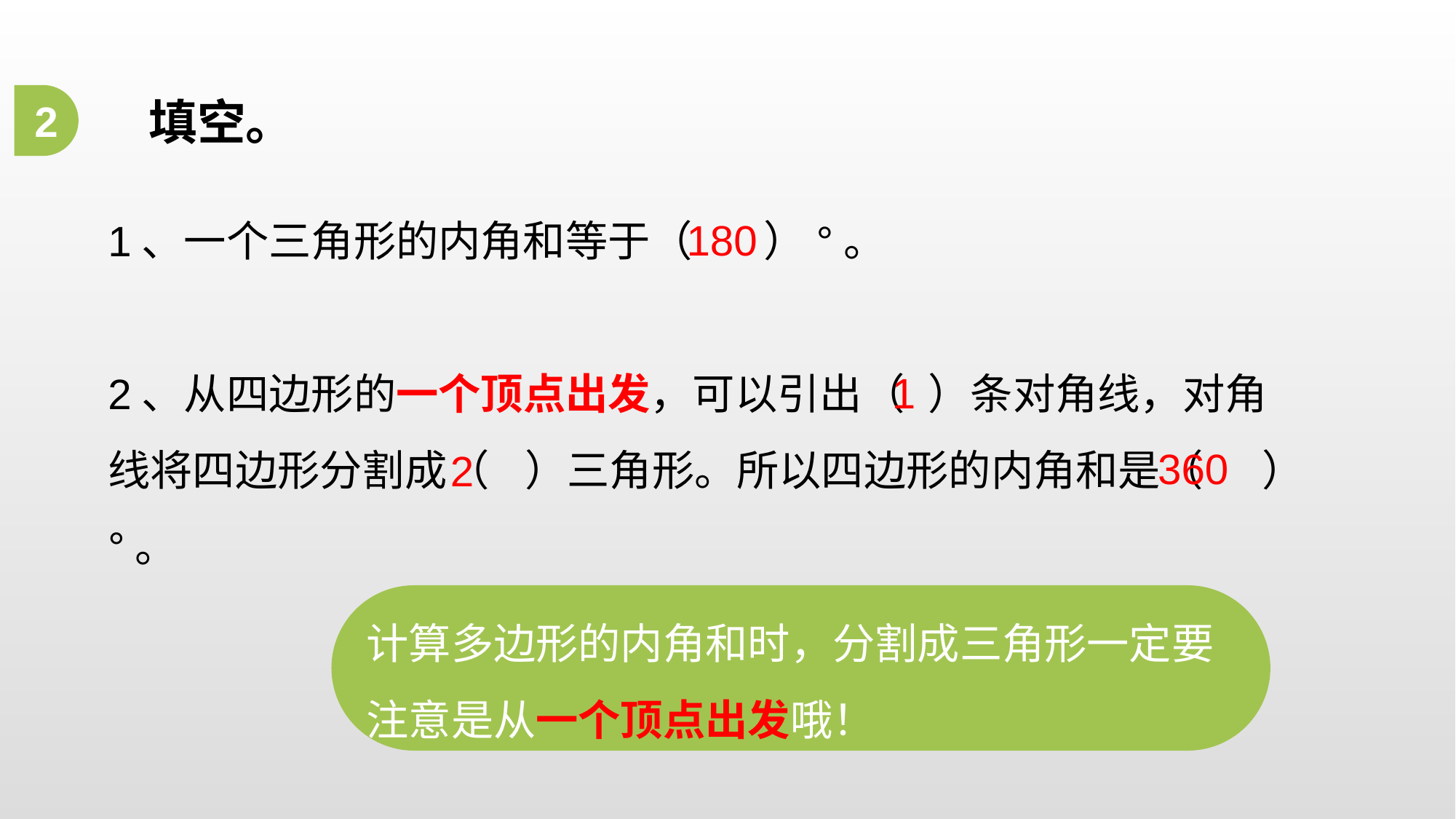

2
填空。
1、一个三角形的内角和等于（      ）°。

2、从四边形的一个顶点出发，可以引出（  ）条对角线，对角线将四边形分割成（   ）三角形。所以四边形的内角和是（     ）°。
180
1
360
2
计算多边形的内角和时，分割成三角形一定要注意是从一个顶点出发哦！